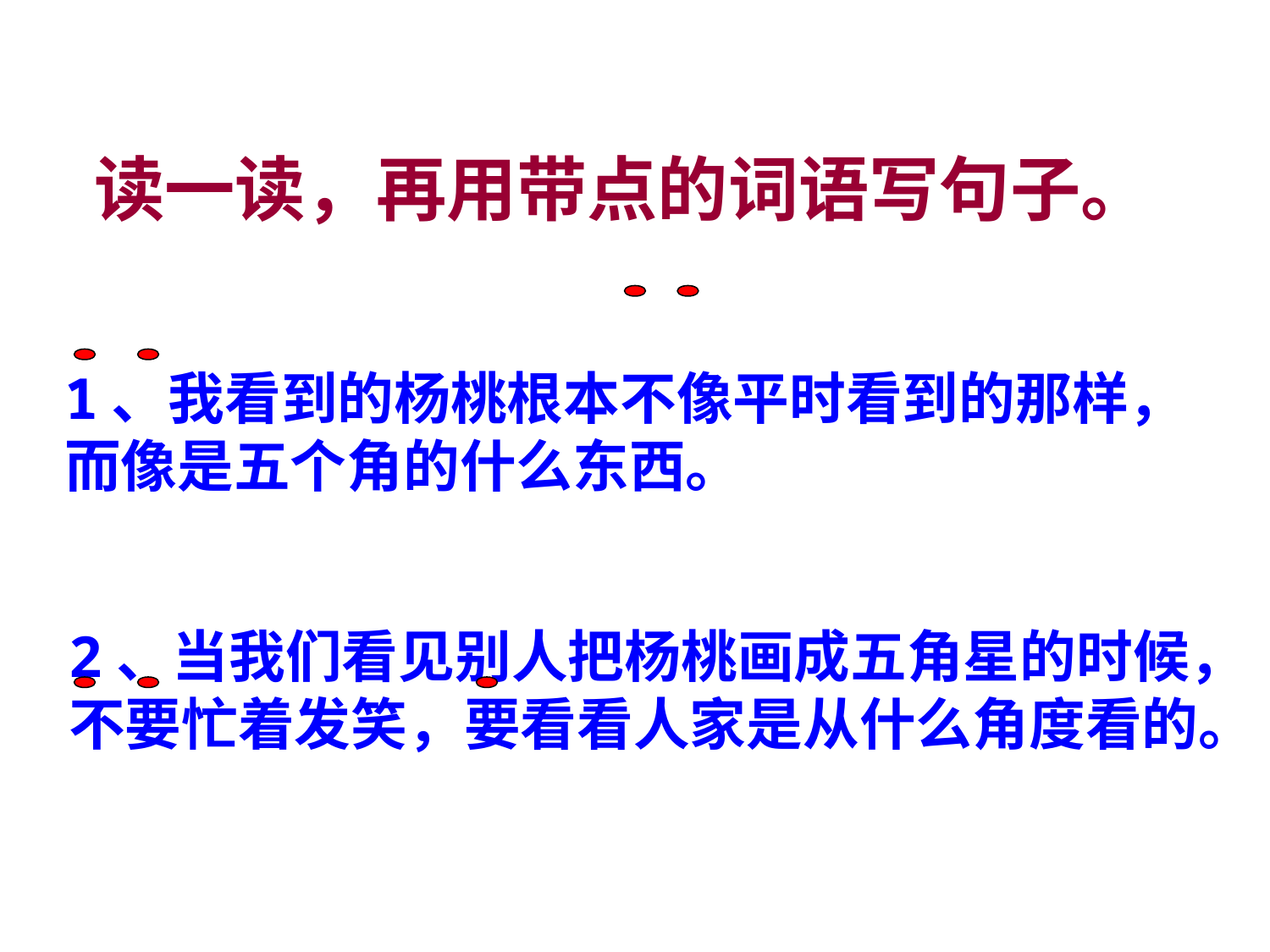

读一读，再用带点的词语写句子。

1、我看到的杨桃根本不像平时看到的那样，
而像是五个角的什么东西。
2、当我们看见别人把杨桃画成五角星的时候，
不要忙着发笑，要看看人家是从什么角度看的。